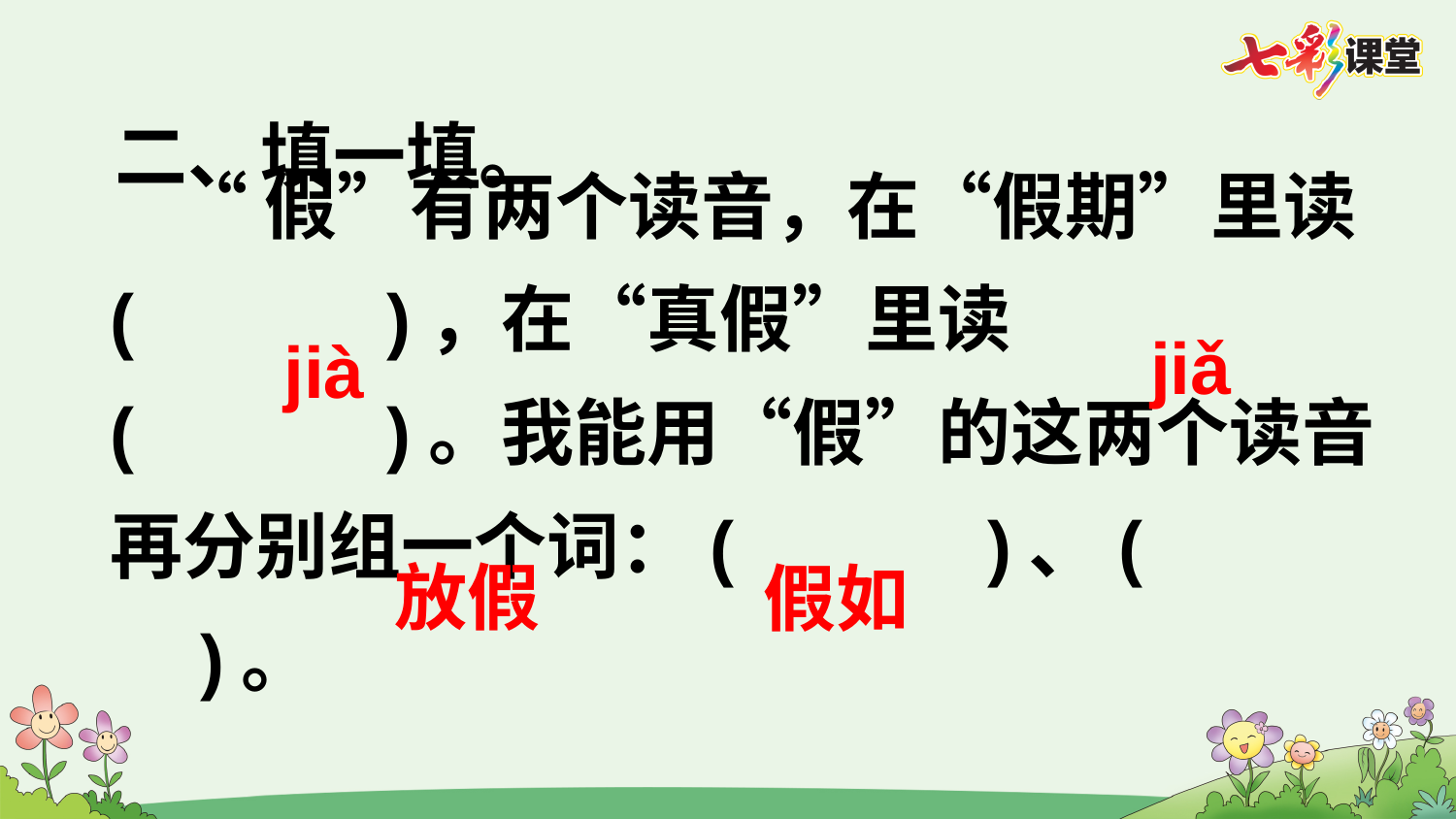

二、填一填。
  “假”有两个读音，在“假期”里读(　　　)，在“真假”里读(　　　)。我能用“假”的这两个读音再分别组一个词：(　　　)、(　　　)。
jiǎ
jià
放假
假如